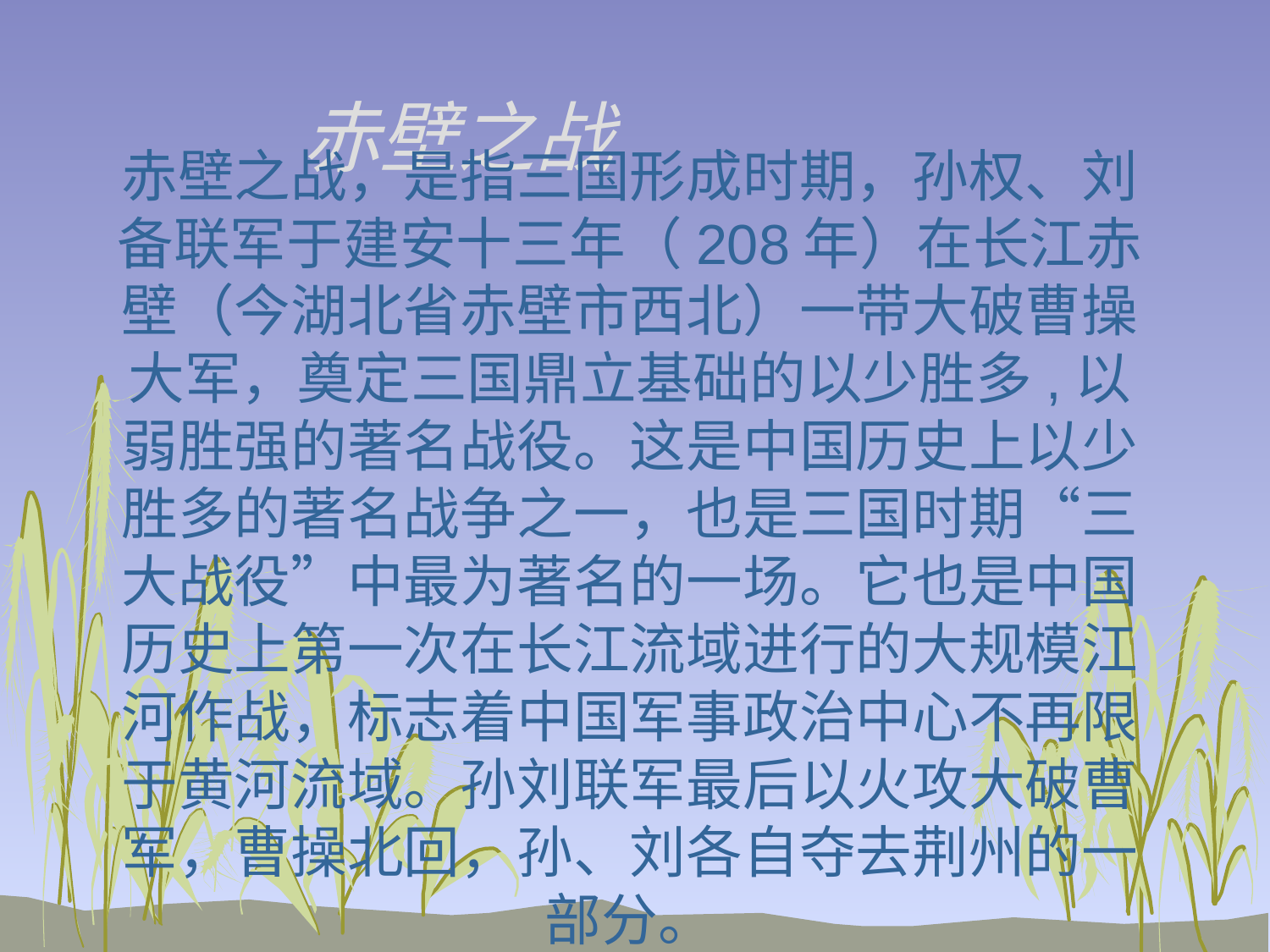

# 赤壁之战
赤壁之战，是指三国形成时期，孙权、刘备联军于建安十三年（208年）在长江赤壁（今湖北省赤壁市西北）一带大破曹操大军，奠定三国鼎立基础的以少胜多,以弱胜强的著名战役。这是中国历史上以少胜多的著名战争之一，也是三国时期“三大战役”中最为著名的一场。它也是中国历史上第一次在长江流域进行的大规模江河作战，标志着中国军事政治中心不再限于黄河流域。孙刘联军最后以火攻大破曹军，曹操北回，孙、刘各自夺去荆州的一部分。